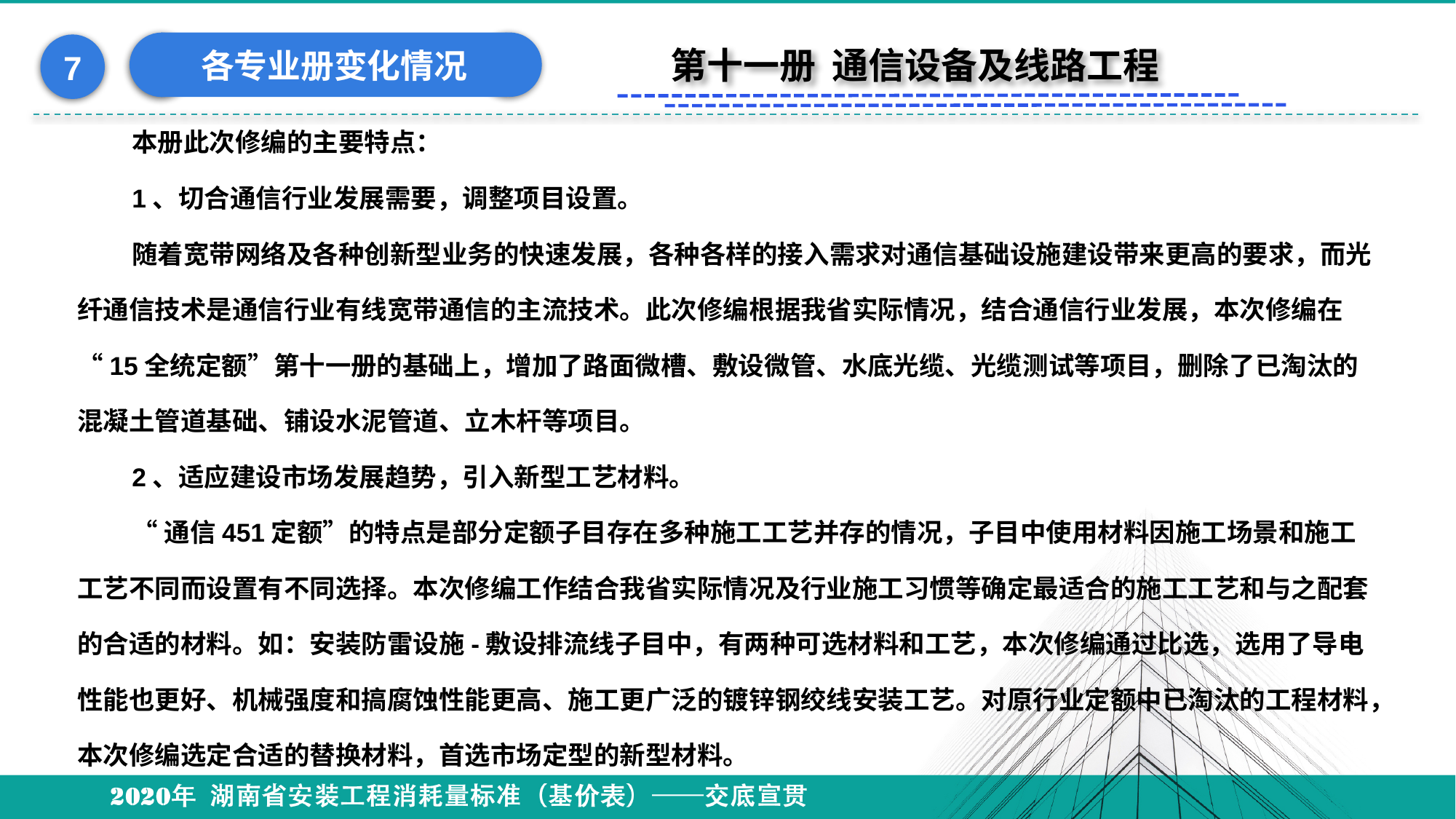

各专业册变化情况

7
第十一册  通信设备及线路工程
本册此次修编的主要特点：
1、切合通信行业发展需要，调整项目设置。
随着宽带网络及各种创新型业务的快速发展，各种各样的接入需求对通信基础设施建设带来更高的要求，而光纤通信技术是通信行业有线宽带通信的主流技术。此次修编根据我省实际情况，结合通信行业发展，本次修编在“15全统定额”第十一册的基础上，增加了路面微槽、敷设微管、水底光缆、光缆测试等项目，删除了已淘汰的混凝土管道基础、铺设水泥管道、立木杆等项目。
2、适应建设市场发展趋势，引入新型工艺材料。
“通信451定额”的特点是部分定额子目存在多种施工工艺并存的情况，子目中使用材料因施工场景和施工工艺不同而设置有不同选择。本次修编工作结合我省实际情况及行业施工习惯等确定最适合的施工工艺和与之配套的合适的材料。如：安装防雷设施-敷设排流线子目中，有两种可选材料和工艺，本次修编通过比选，选用了导电性能也更好、机械强度和搞腐蚀性能更高、施工更广泛的镀锌钢绞线安装工艺。对原行业定额中已淘汰的工程材料，本次修编选定合适的替换材料，首选市场定型的新型材料。